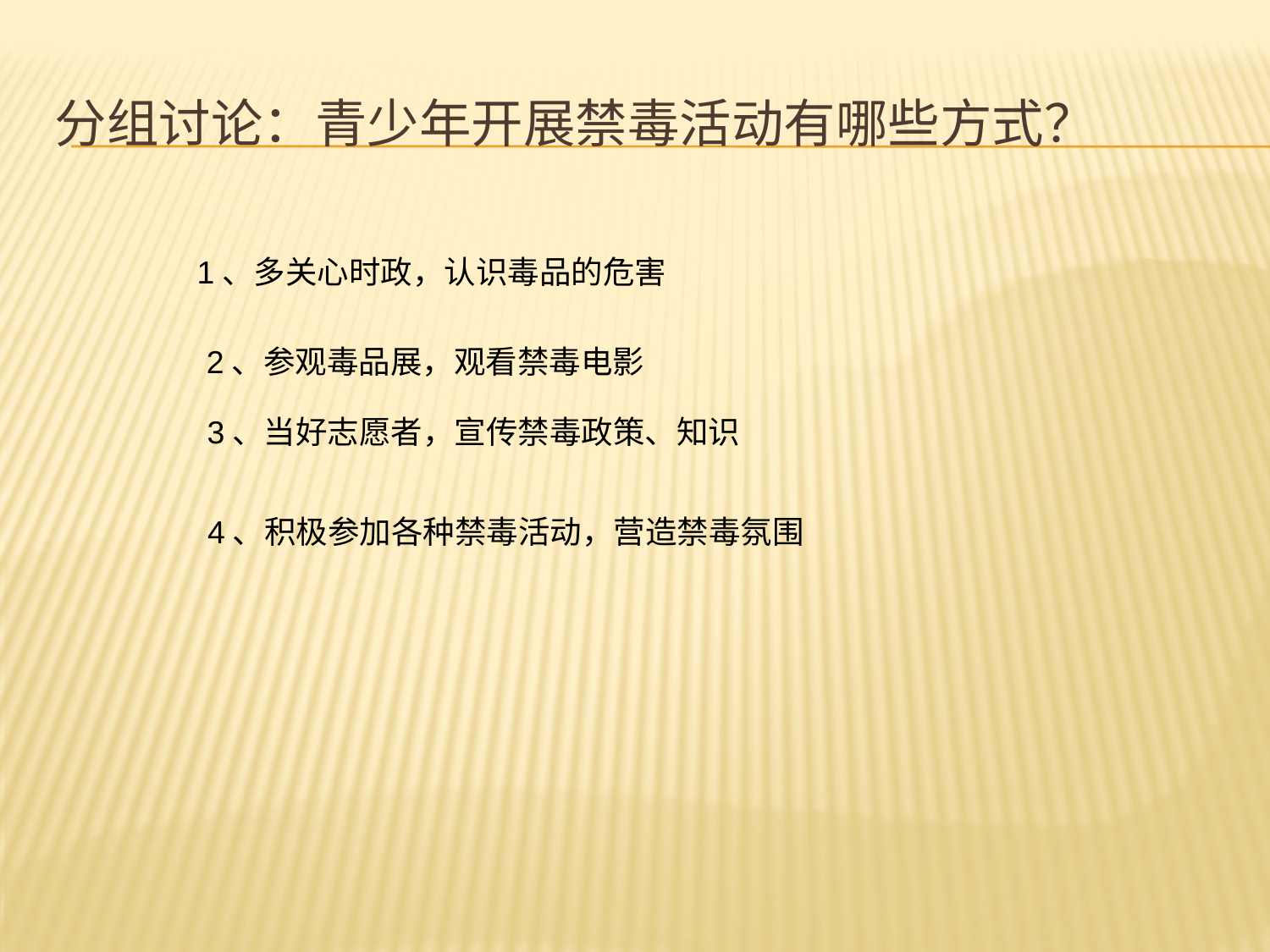

# 分组讨论：青少年开展禁毒活动有哪些方式？
1、多关心时政，认识毒品的危害
2、参观毒品展，观看禁毒电影
3、当好志愿者，宣传禁毒政策、知识
4、积极参加各种禁毒活动，营造禁毒氛围